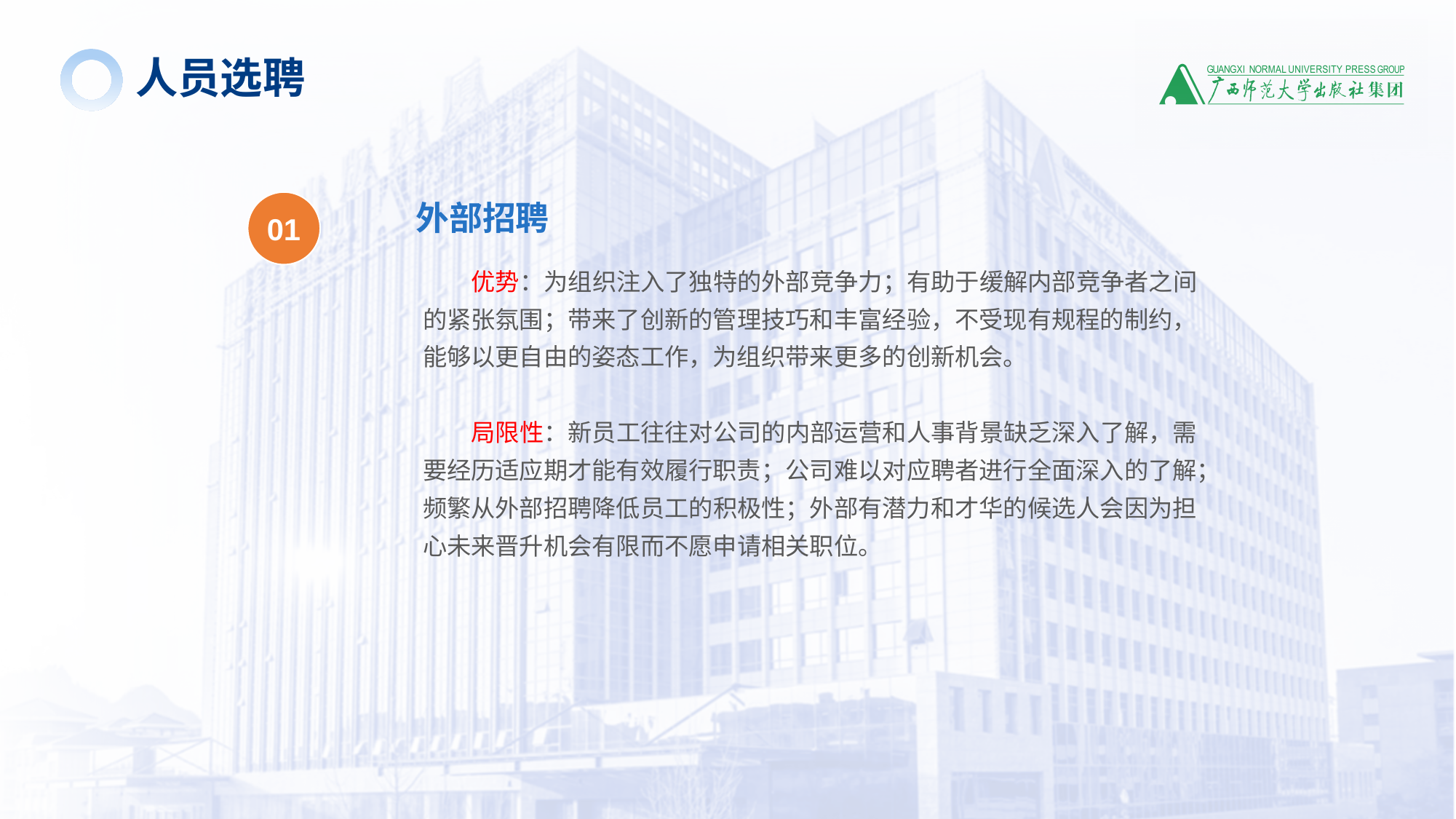

人员选聘

01
外部招聘
优势：为组织注入了独特的外部竞争力；有助于缓解内部竞争者之间的紧张氛围；带来了创新的管理技巧和丰富经验，不受现有规程的制约，能够以更自由的姿态工作，为组织带来更多的创新机会。

局限性：新员工往往对公司的内部运营和人事背景缺乏深入了解，需要经历适应期才能有效履行职责；公司难以对应聘者进行全面深入的了解；频繁从外部招聘降低员工的积极性；外部有潜力和才华的候选人会因为担心未来晋升机会有限而不愿申请相关职位。